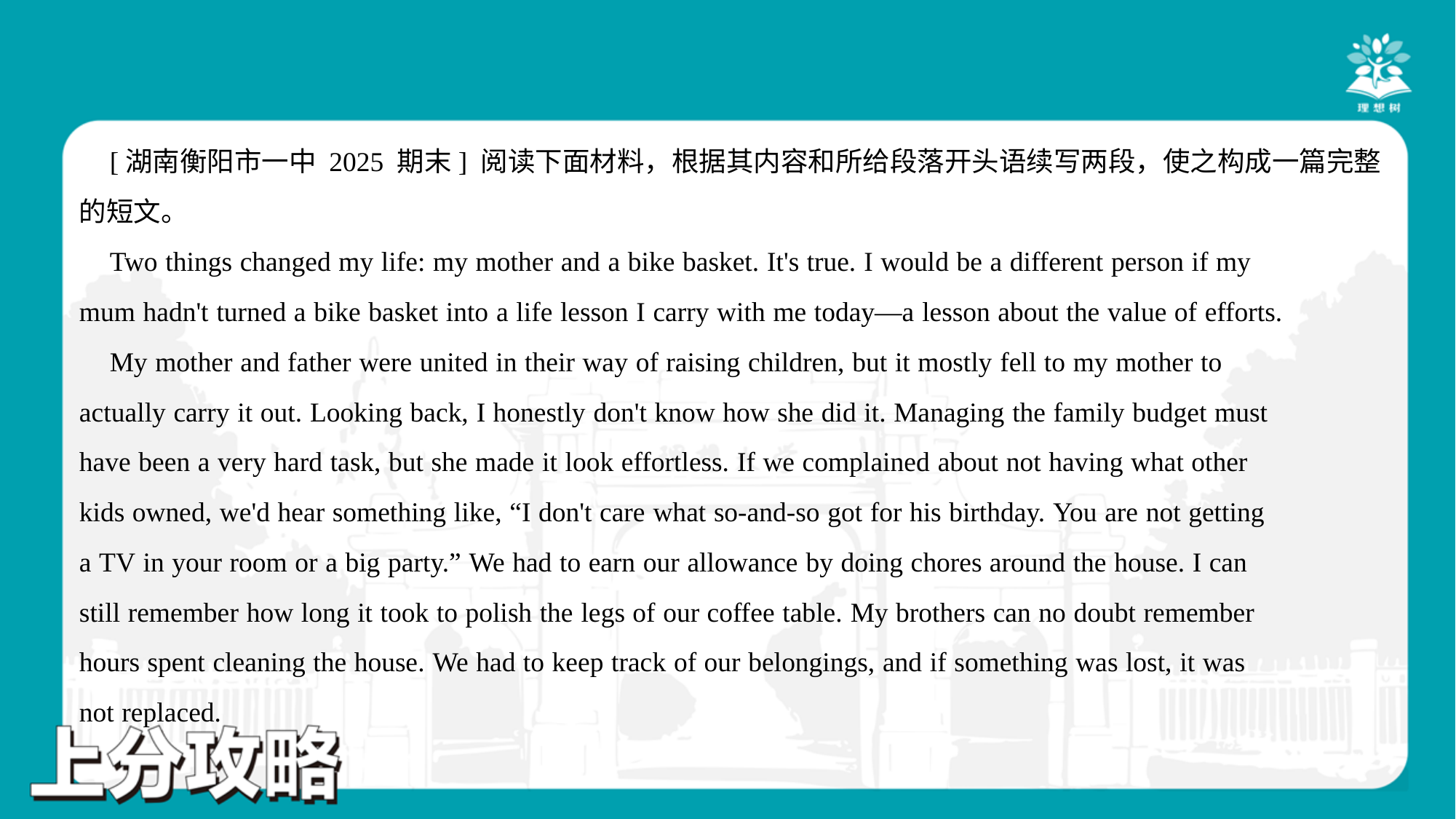

[湖南衡阳市一中 2025 期末] 阅读下面材料，根据其内容和所给段落开头语续写两段，使之构成一篇完整
的短文。
    Two things changed my life: my mother and a bike basket. It's true. I would be a different person if my
mum hadn't turned a bike basket into a life lesson I carry with me today—a lesson about the value of efforts.
    My mother and father were united in their way of raising children, but it mostly fell to my mother to
actually carry it out. Looking back, I honestly don't know how she did it. Managing the family budget must
have been a very hard task, but she made it look effortless. If we complained about not having what other
kids owned, we'd hear something like, “I don't care what so-and-so got for his birthday. You are not getting
a TV in your room or a big party.” We had to earn our allowance by doing chores around the house. I can
still remember how long it took to polish the legs of our coffee table. My brothers can no doubt remember
hours spent cleaning the house. We had to keep track of our belongings, and if something was lost, it was
not replaced.#1.2